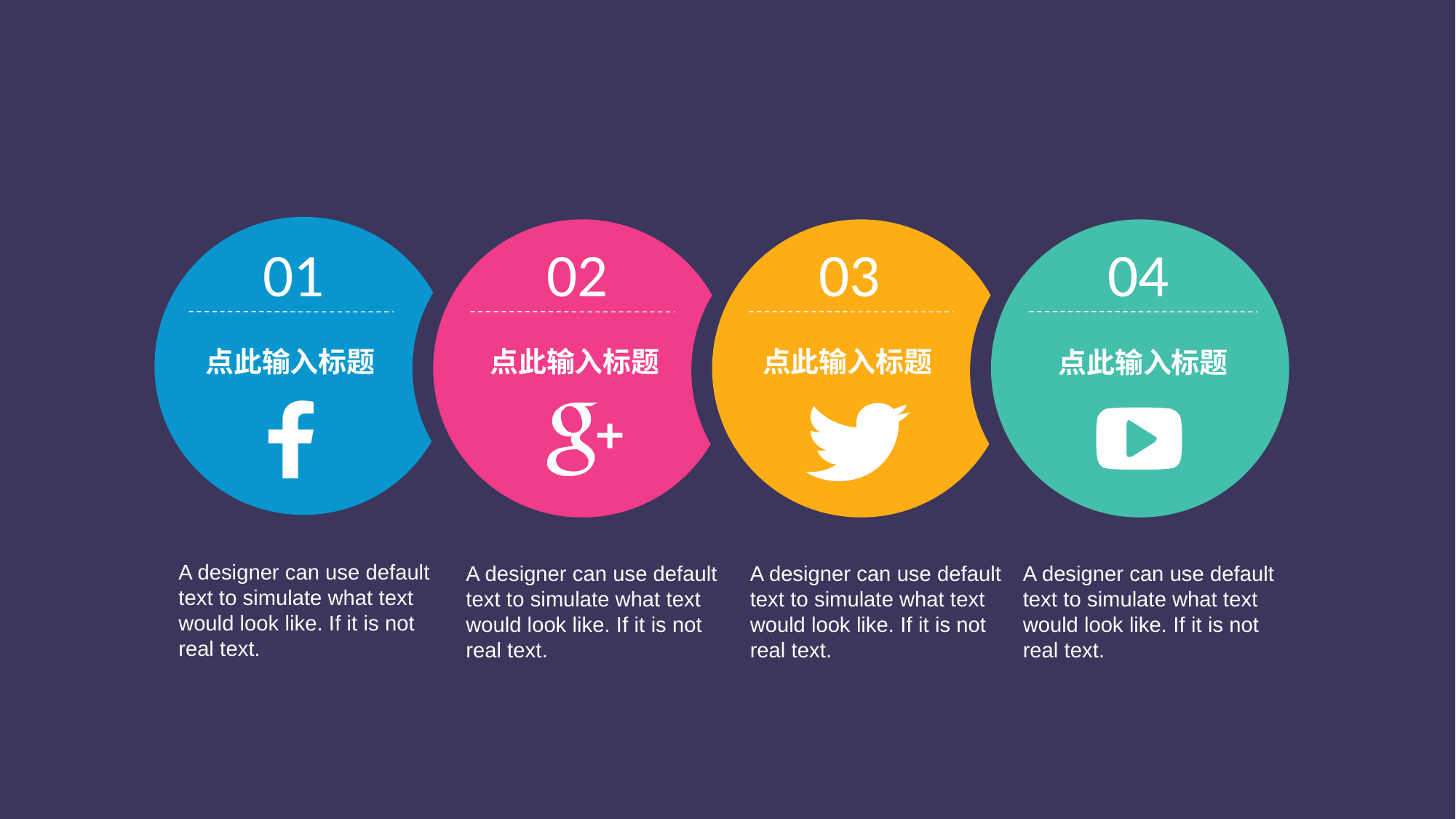

01
02
03
04

点此输入标题
点此输入标题
点此输入标题
点此输入标题

A designer can use default text to simulate what text would look like. If it is not real text.
A designer can use default text to simulate what text would look like. If it is not real text.
A designer can use default text to simulate what text would look like. If it is not real text.
A designer can use default text to simulate what text would look like. If it is not real text.